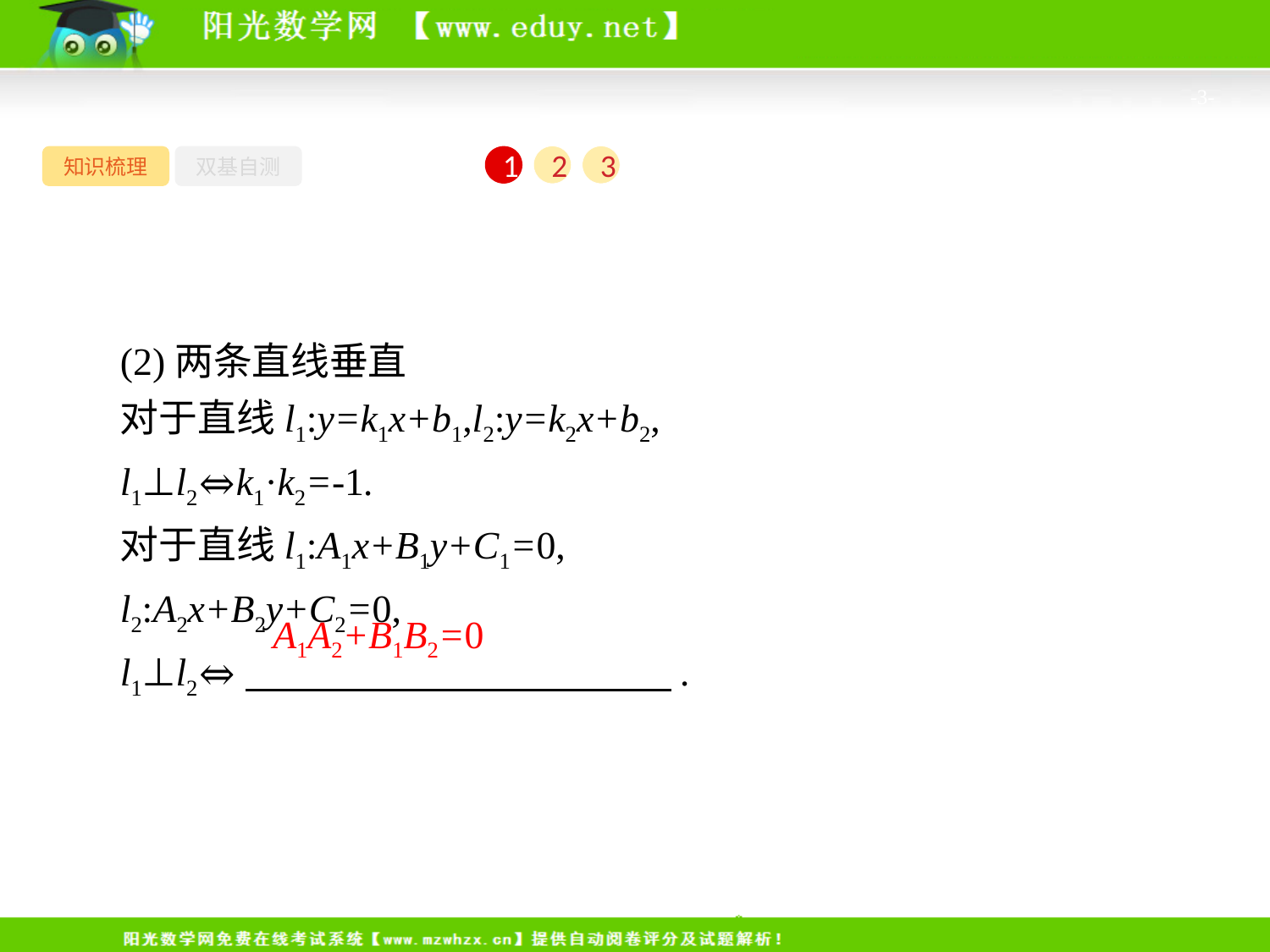

-3-
知识梳理
双基自测
1
2
3
(2)两条直线垂直
对于直线l1:y=k1x+b1,l2:y=k2x+b2,
l1⊥l2⇔k1·k2=-1.
对于直线l1:A1x+B1y+C1=0,
l2:A2x+B2y+C2=0,
l1⊥l2⇔　　　　　　　　　　　.
A1A2+B1B2=0